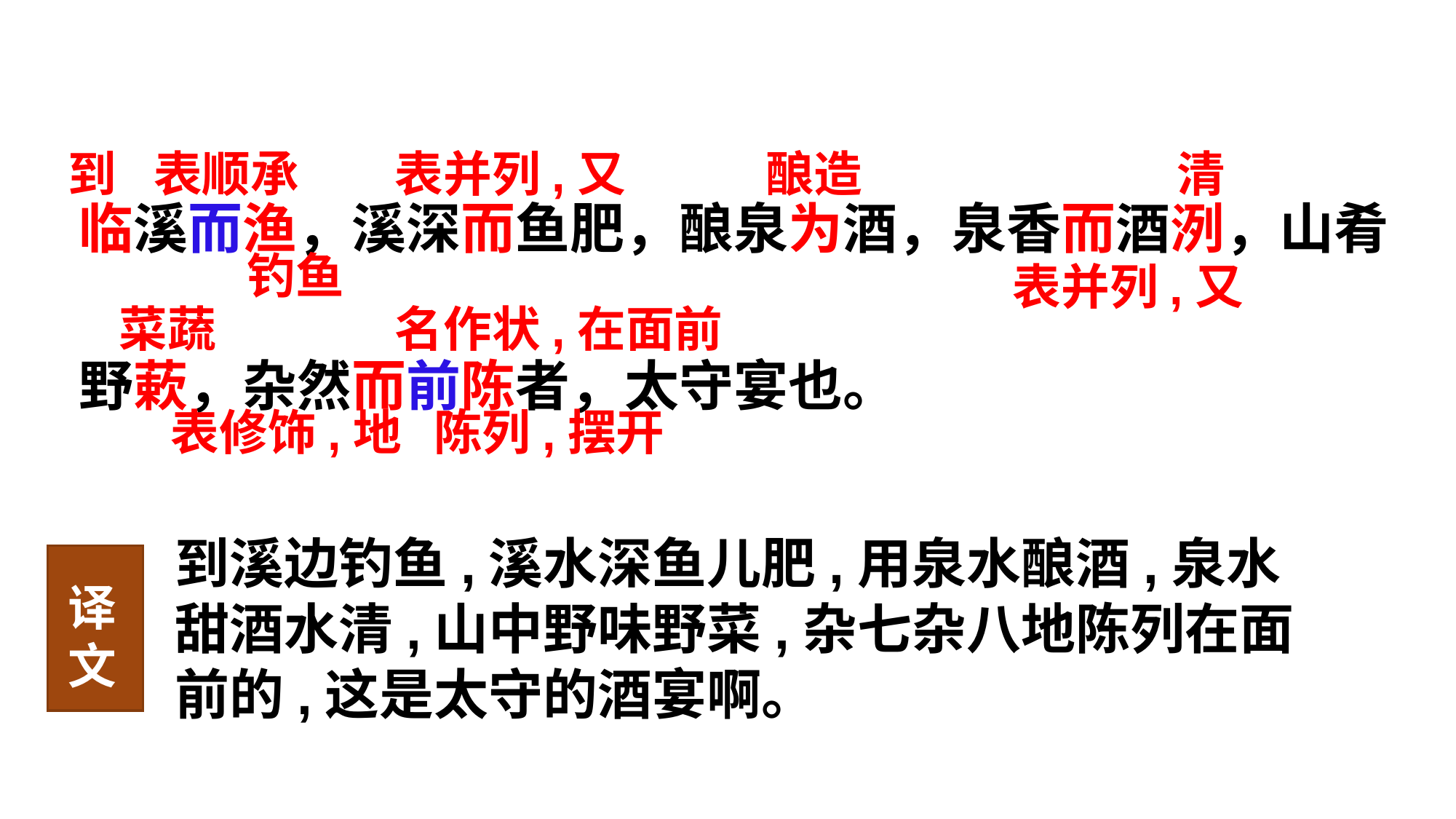

到
表顺承
表并列,又
酿造
清
临溪而渔，溪深而鱼肥，酿泉为酒，泉香而酒洌，山肴

野蔌，杂然而前陈者，太守宴也。
钓鱼
表并列,又
菜蔬
名作状,在面前
表修饰,地
陈列,摆开
到溪边钓鱼,溪水深鱼儿肥,用泉水酿酒,泉水甜酒水清,山中野味野菜,杂七杂八地陈列在面前的,这是太守的酒宴啊。

译文